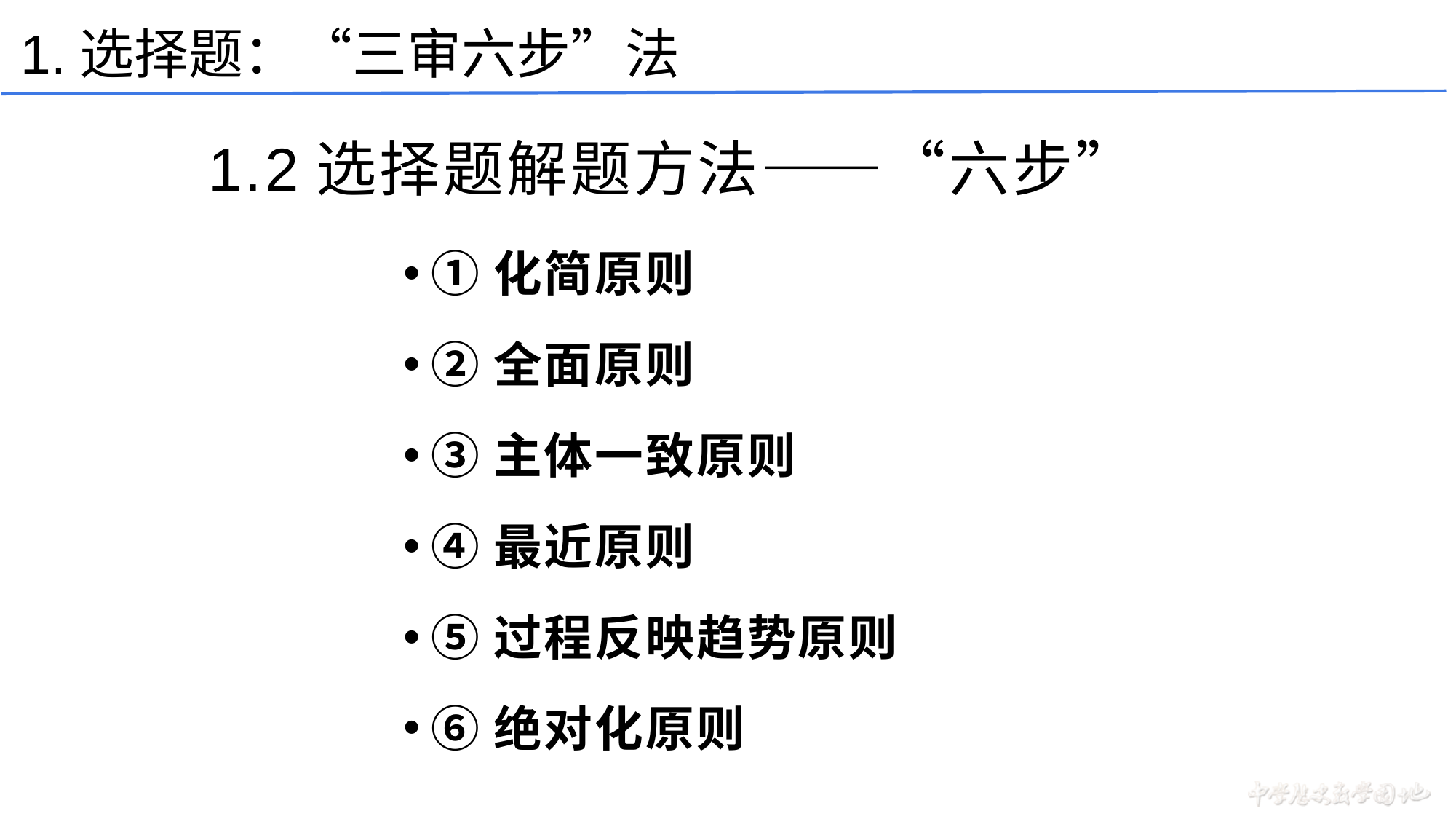

1.选择题：“三审六步”法
1.2选择题解题方法——“六步”
①化简原则
②全面原则
③主体一致原则
④最近原则
⑤过程反映趋势原则
⑥绝对化原则